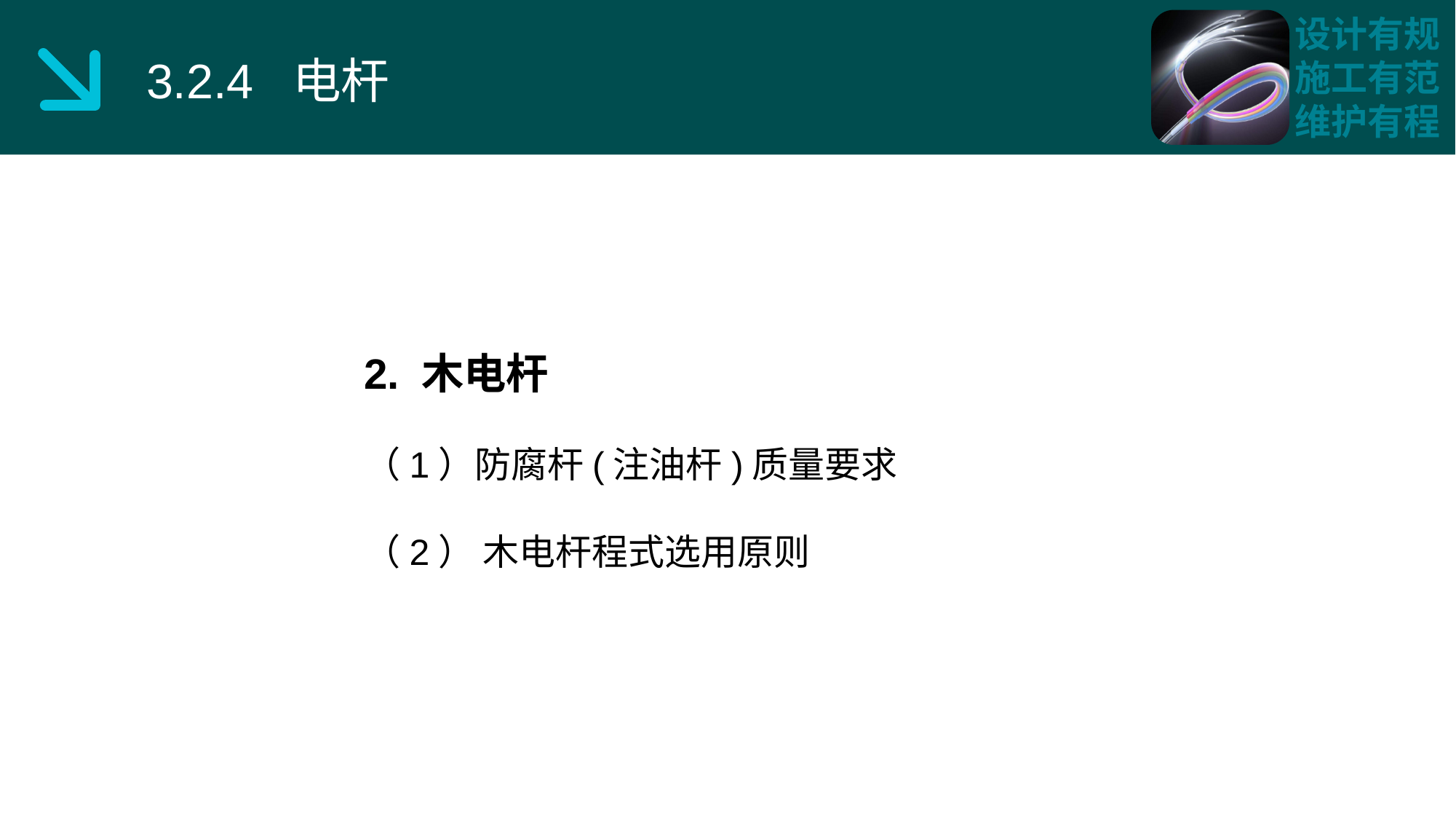

3.2.4  电杆

2. 木电杆

（1）防腐杆(注油杆)质量要求

（2） 木电杆程式选用原则